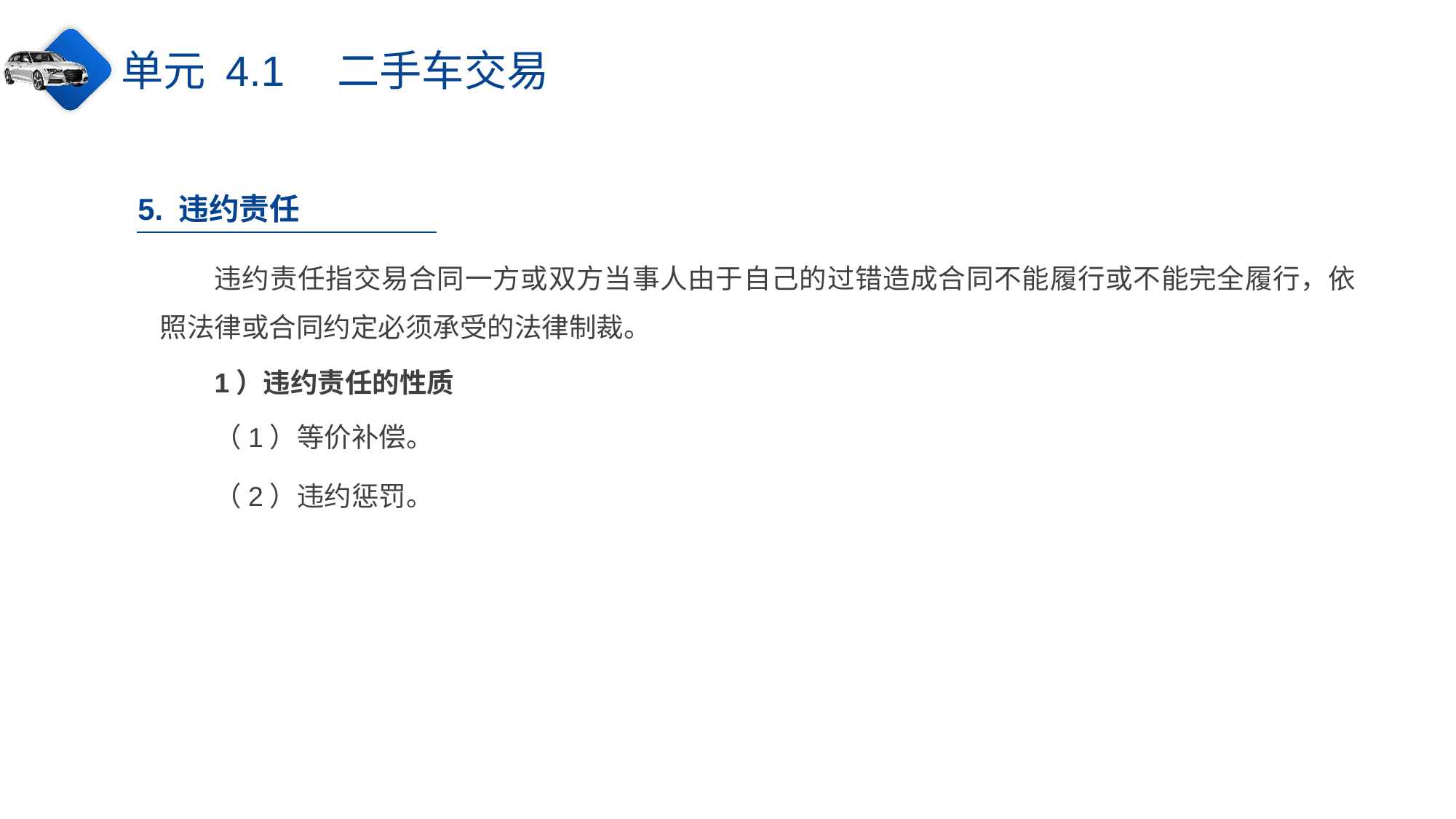

单元 4.1　二手车交易
5. 违约责任
违约责任指交易合同一方或双方当事人由于自己的过错造成合同不能履行或不能完全履行，依照法律或合同约定必须承受的法律制裁。
1）违约责任的性质
（1）等价补偿。
（2）违约惩罚。